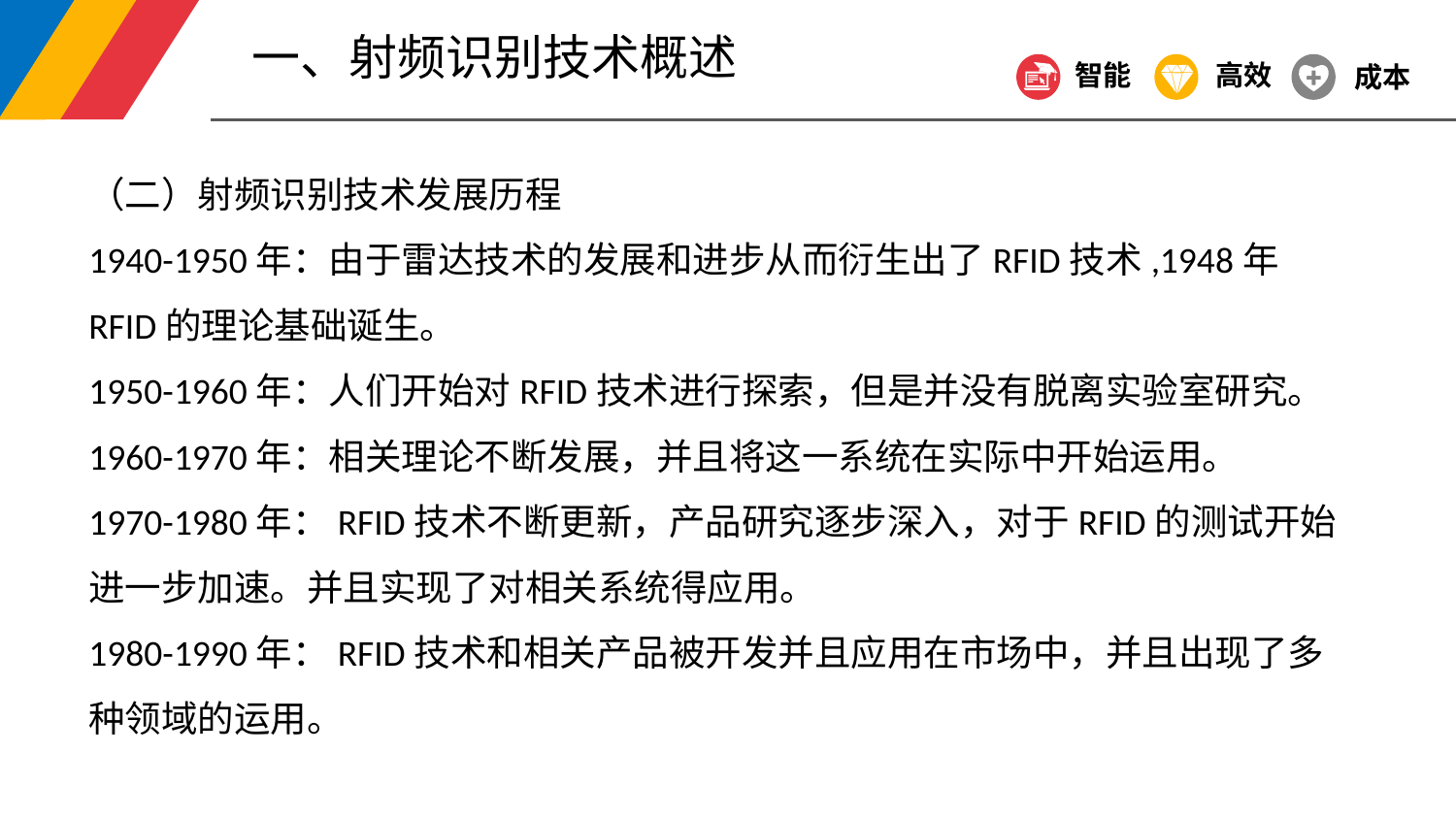

一、射频识别技术概述
智能
高效
成本
（二）射频识别技术发展历程
1940-1950年：由于雷达技术的发展和进步从而衍生出了RFID技术,1948年RFID的理论基础诞生。
1950-1960年：人们开始对RFID技术进行探索，但是并没有脱离实验室研究。
1960-1970年：相关理论不断发展，并且将这一系统在实际中开始运用。
1970-1980年：RFID技术不断更新，产品研究逐步深入，对于RFID的测试开始进一步加速。并且实现了对相关系统得应用。
1980-1990年：RFID技术和相关产品被开发并且应用在市场中，并且出现了多种领域的运用。